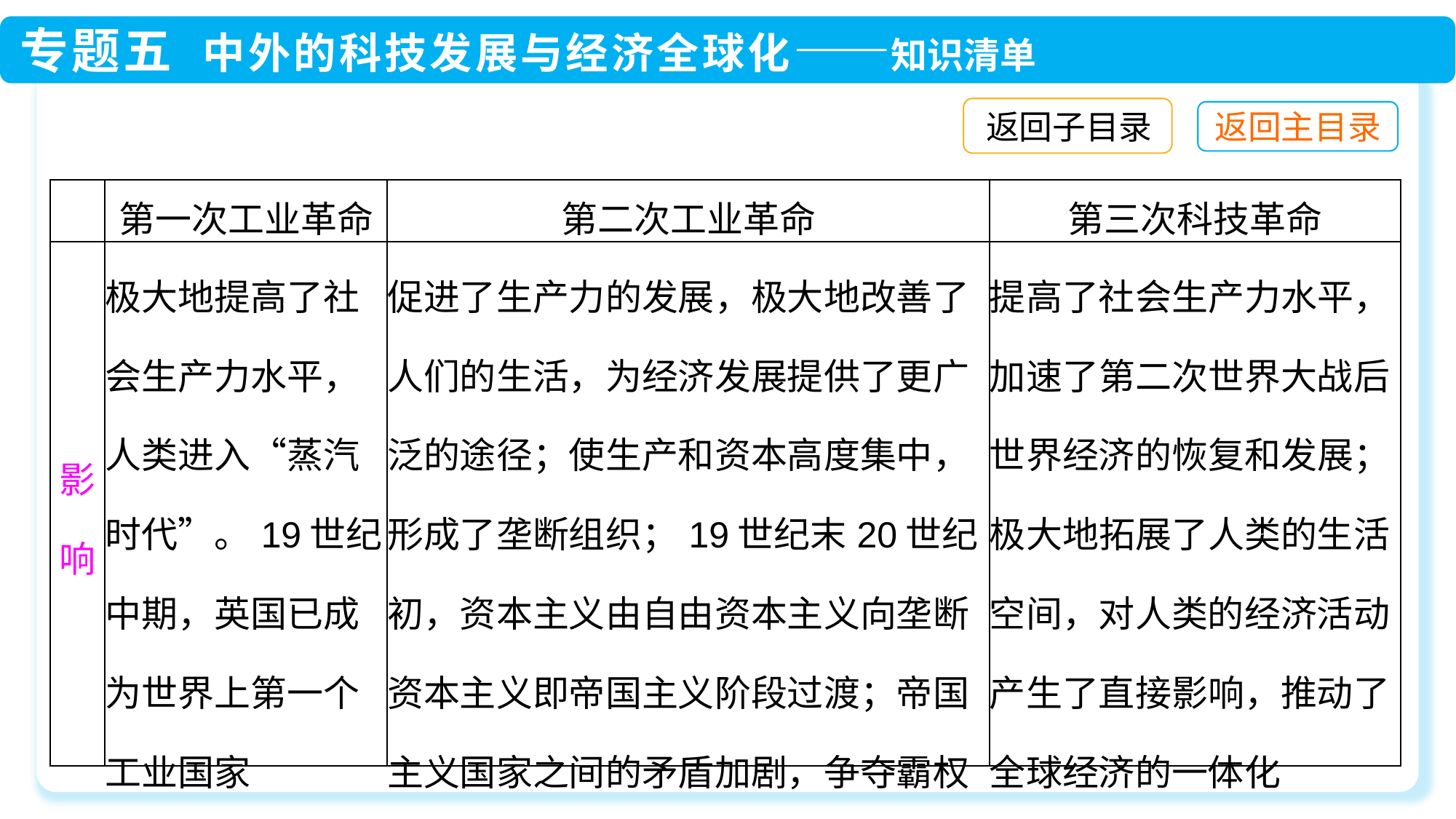

返回子目录
|  | 第一次工业革命 | 第二次工业革命 | 第三次科技革命 |
| --- | --- | --- | --- |
| 影响 | 极大地提高了社会生产力水平，人类进入“蒸汽时代”。19世纪中期，英国已成为世界上第一个工业国家 | 促进了生产力的发展，极大地改善了人们的生活，为经济发展提供了更广泛的途径；使生产和资本高度集中，形成了垄断组织；19世纪末20世纪初，资本主义由自由资本主义向垄断资本主义即帝国主义阶段过渡；帝国主义国家之间的矛盾加剧，争夺霸权和殖民地的斗争愈演愈烈 | 提高了社会生产力水平，加速了第二次世界大战后世界经济的恢复和发展；极大地拓展了人类的生活空间，对人类的经济活动产生了直接影响，推动了全球经济的一体化 |